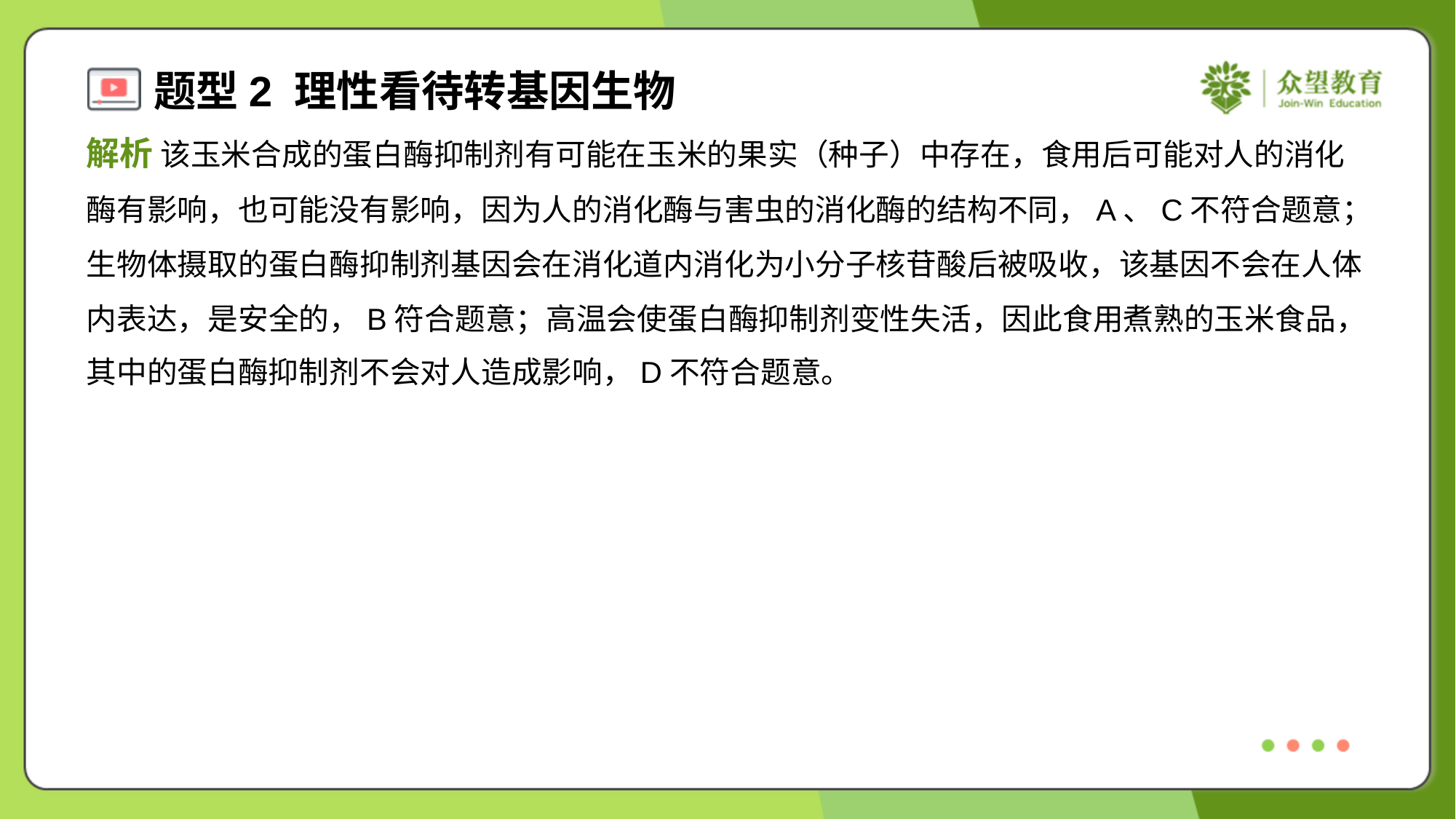

解析 该玉米合成的蛋白酶抑制剂有可能在玉米的果实（种子）中存在，食用后可能对人的消化
酶有影响，也可能没有影响，因为人的消化酶与害虫的消化酶的结构不同，A、C不符合题意；
生物体摄取的蛋白酶抑制剂基因会在消化道内消化为小分子核苷酸后被吸收，该基因不会在人体
内表达，是安全的，B符合题意；高温会使蛋白酶抑制剂变性失活，因此食用煮熟的玉米食品，
其中的蛋白酶抑制剂不会对人造成影响，D不符合题意。